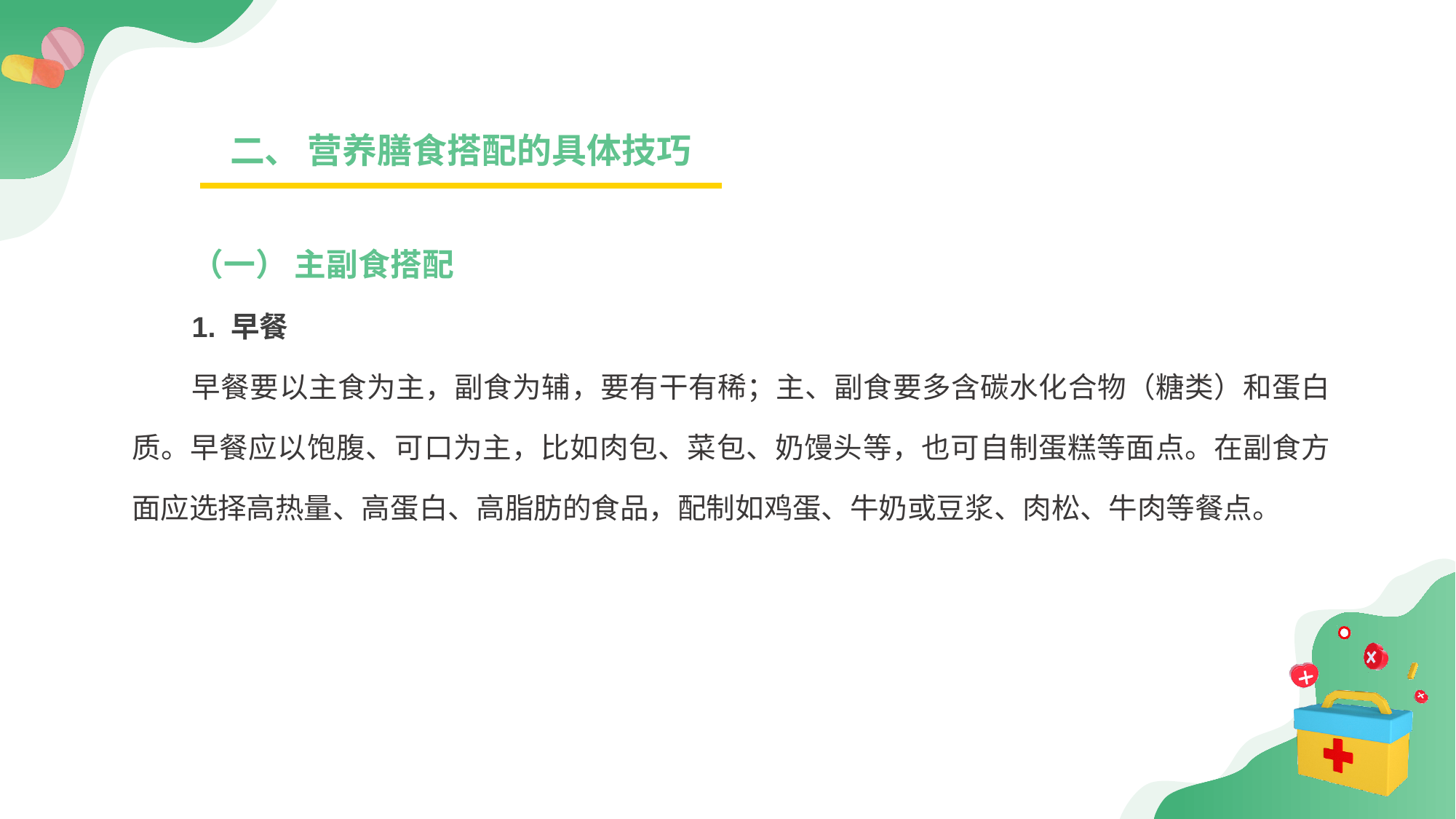

二、 营养膳食搭配的具体技巧
（一） 主副食搭配
1. 早餐
早餐要以主食为主，副食为辅，要有干有稀；主、副食要多含碳水化合物（糖类）和蛋白质。早餐应以饱腹、可口为主，比如肉包、菜包、奶馒头等，也可自制蛋糕等面点。在副食方面应选择高热量、高蛋白、高脂肪的食品，配制如鸡蛋、牛奶或豆浆、肉松、牛肉等餐点。